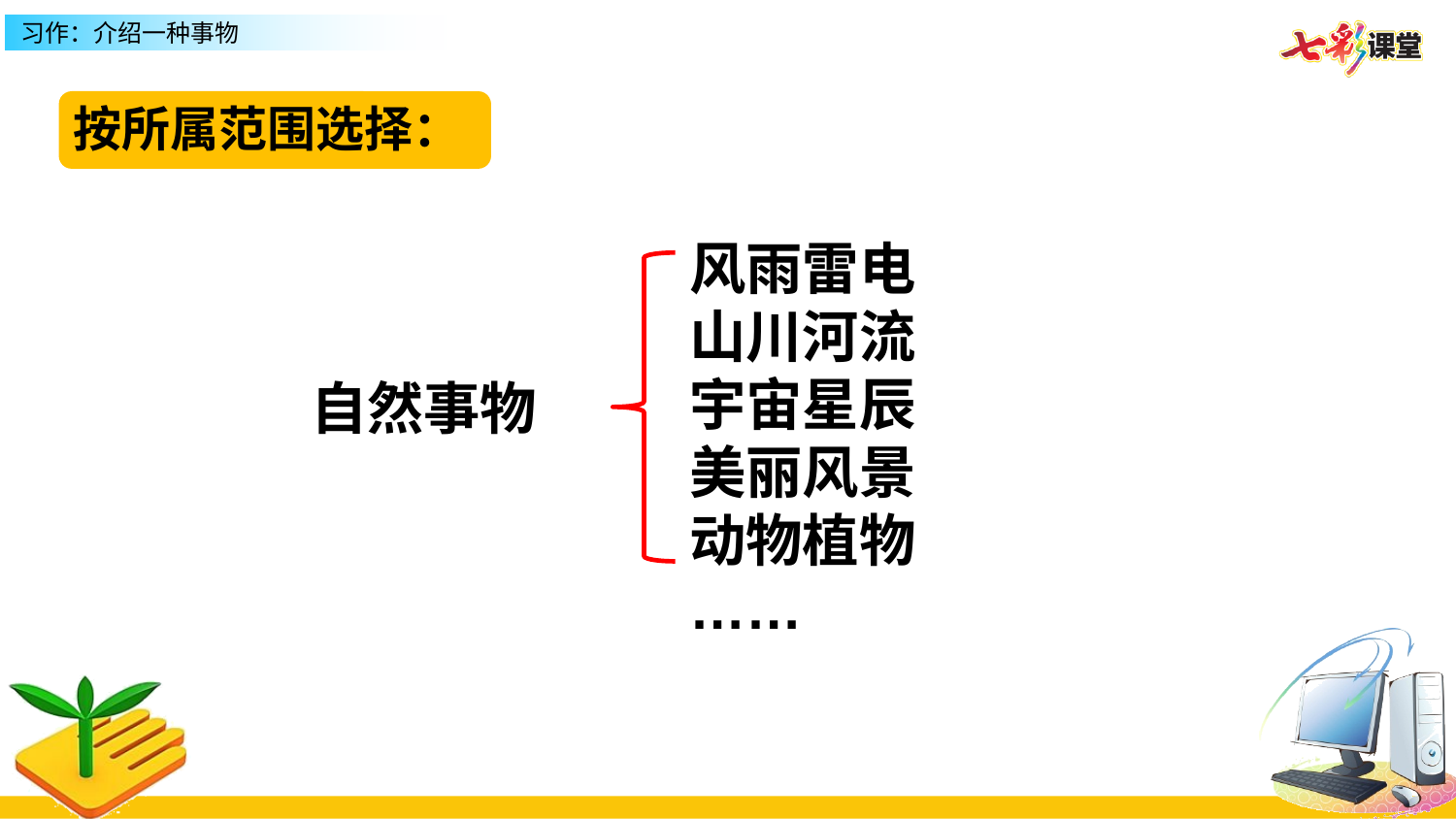

按所属范围选择：
风雨雷电
山川河流
宇宙星辰
美丽风景
动物植物
……

自然事物